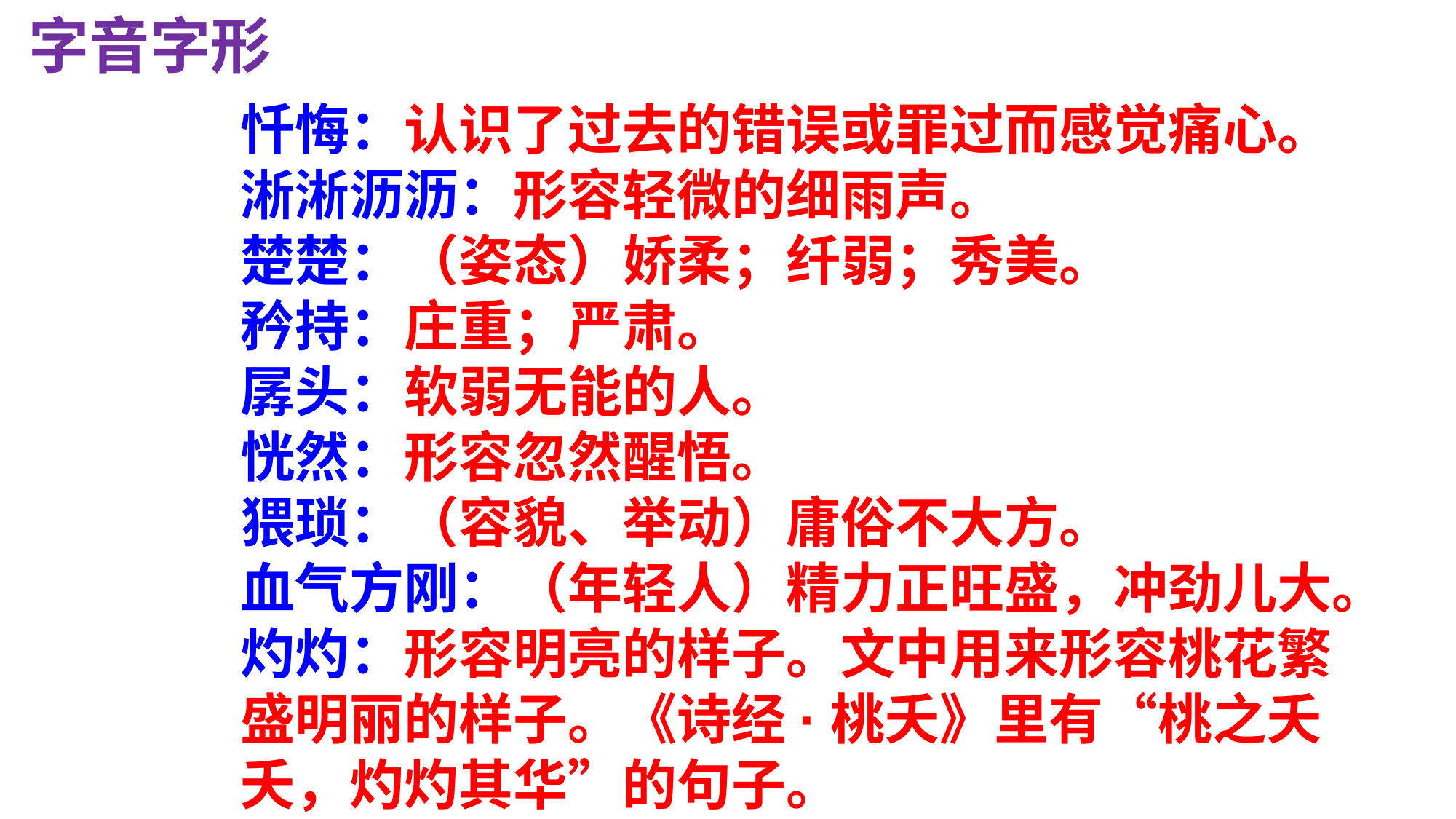

字音字形
忏悔：认识了过去的错误或罪过而感觉痛心。
淅淅沥沥：形容轻微的细雨声。
楚楚：（姿态）娇柔；纤弱；秀美。
矜持：庄重；严肃。
孱头：软弱无能的人。
恍然：形容忽然醒悟。
猥琐：（容貌、举动）庸俗不大方。
血气方刚：（年轻人）精力正旺盛，冲劲儿大。
灼灼：形容明亮的样子。文中用来形容桃花繁
盛明丽的样子。《诗经·桃夭》里有“桃之夭
夭，灼灼其华”的句子。